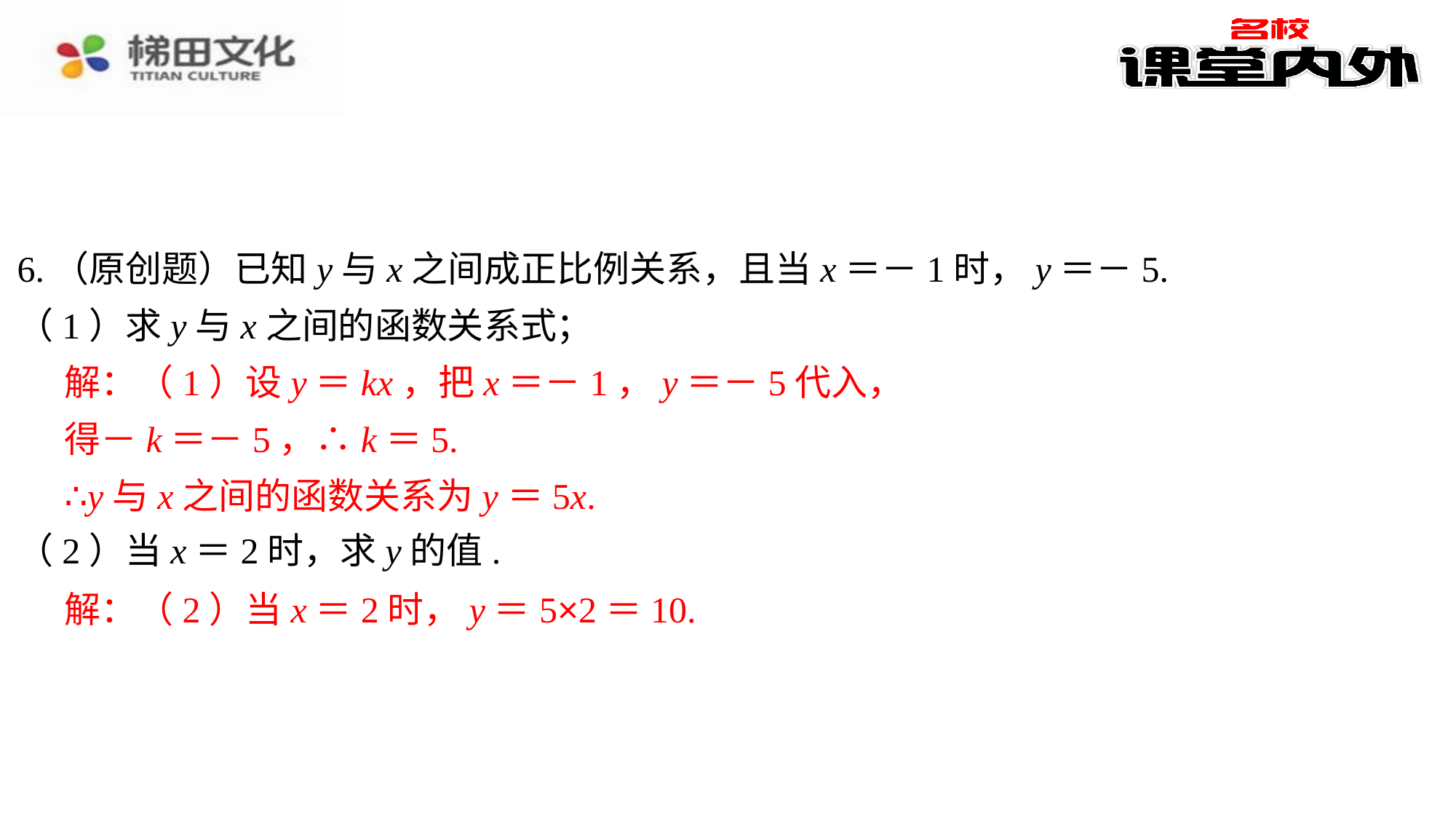

6.（原创题）已知y与x之间成正比例关系，且当x＝－1时，y＝－5.
（1）求y与x之间的函数关系式；
解：（1）设y＝kx，把x＝－1，y＝－5代入，⁠
得－k＝－5，∴k＝5.⁠
∴y与x之间的函数关系为y＝5x.⁠
（2）当x＝2时，求y的值.
解：（2）当x＝2时，y＝5×2＝10.⁠
解：（1）设y＝kx，把x＝－1，y＝－5代入，
得－k＝－5，∴k＝5.
∴y与x之间的函数关系为y＝5x.
解：（2）当x＝2时，y＝5×2＝10.